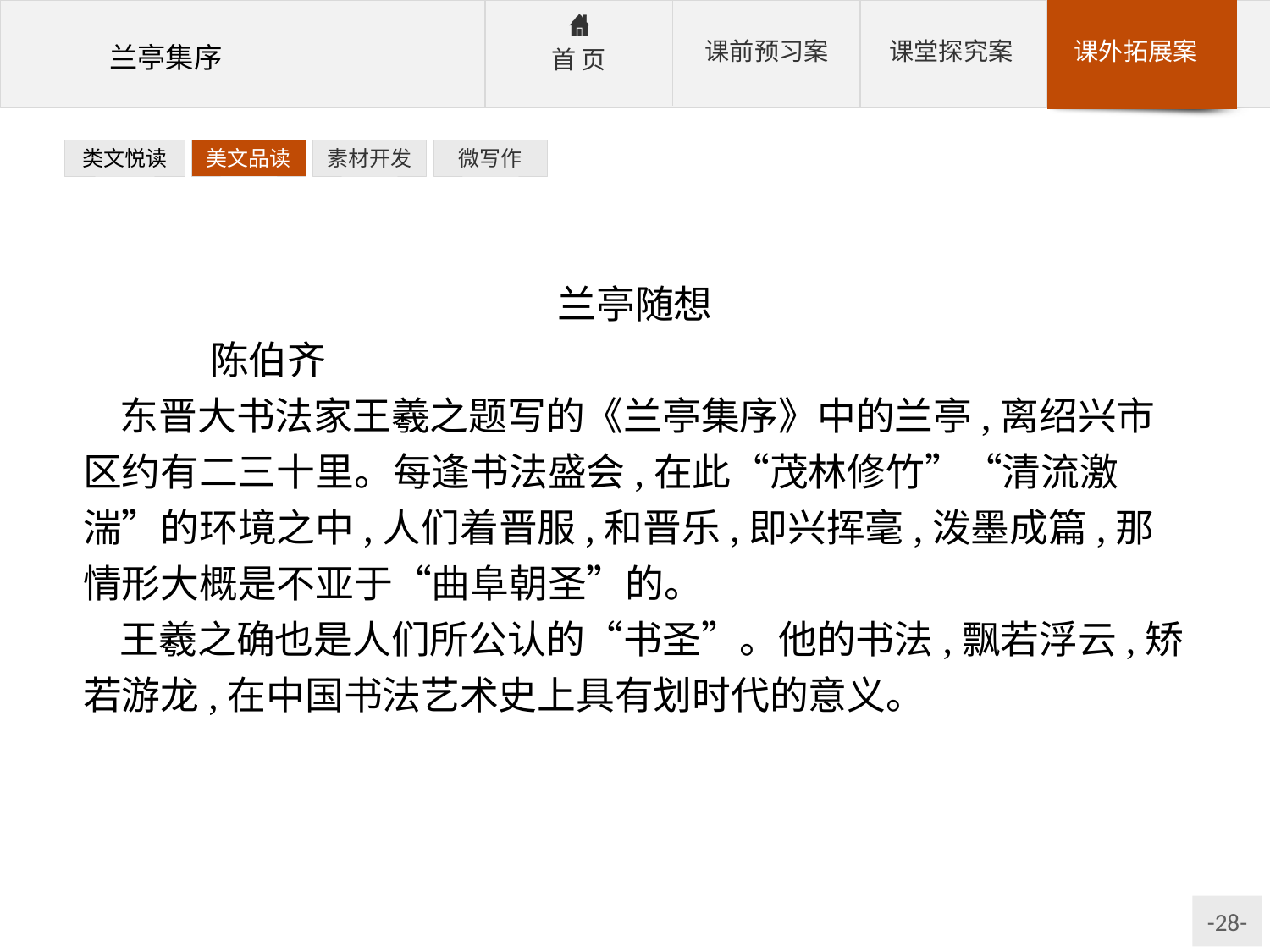

类文悦读
美文品读
素材开发
微写作
兰亭随想
	陈伯齐
东晋大书法家王羲之题写的《兰亭集序》中的兰亭,离绍兴市区约有二三十里。每逢书法盛会,在此“茂林修竹”“清流激湍”的环境之中,人们着晋服,和晋乐,即兴挥毫,泼墨成篇,那情形大概是不亚于“曲阜朝圣”的。
王羲之确也是人们所公认的“书圣”。他的书法,飘若浮云,矫若游龙,在中国书法艺术史上具有划时代的意义。